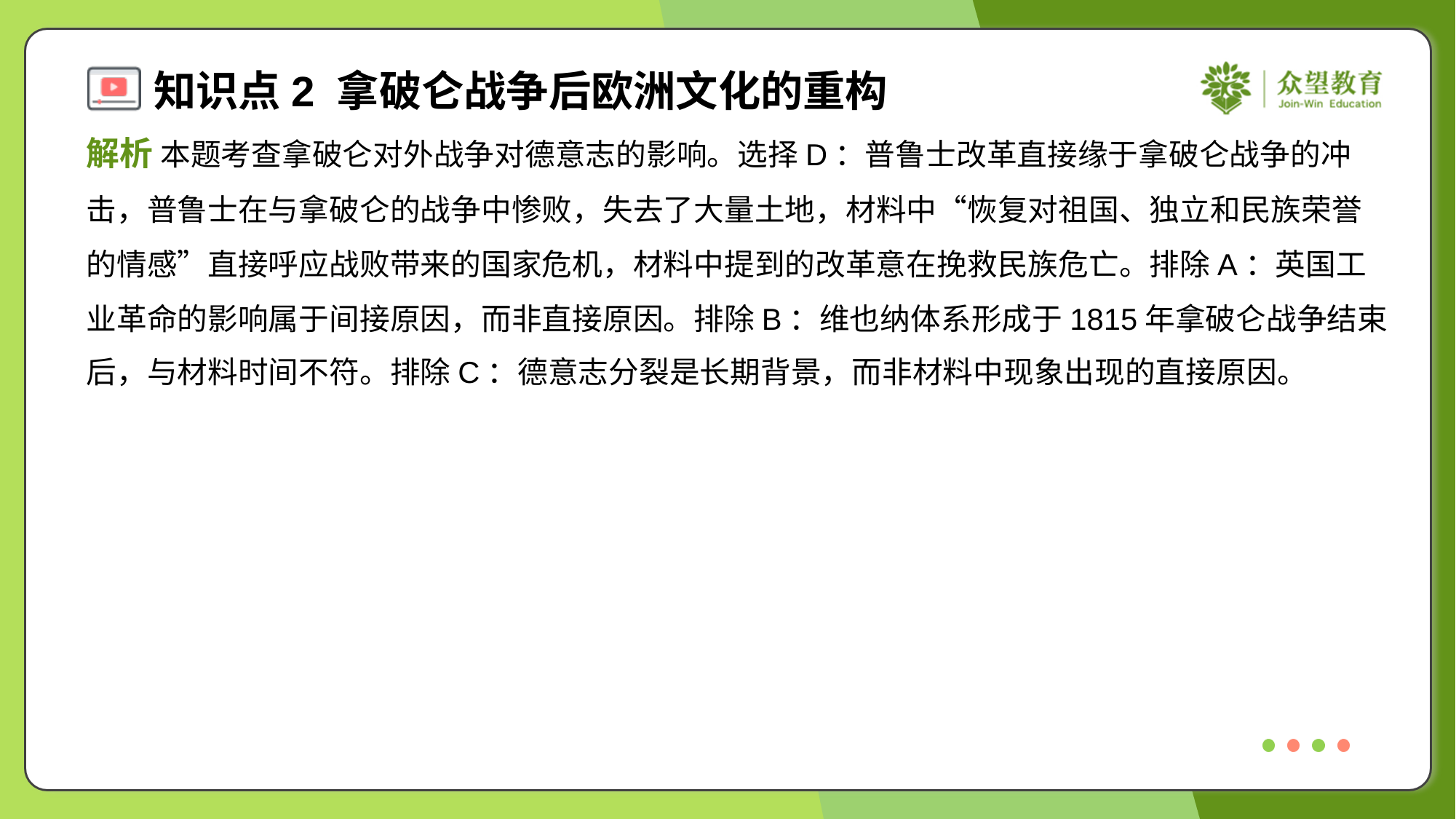

解析 本题考查拿破仑对外战争对德意志的影响。选择D：普鲁士改革直接缘于拿破仑战争的冲
击，普鲁士在与拿破仑的战争中惨败，失去了大量土地，材料中“恢复对祖国、独立和民族荣誉
的情感”直接呼应战败带来的国家危机，材料中提到的改革意在挽救民族危亡。排除A：英国工
业革命的影响属于间接原因，而非直接原因。排除B：维也纳体系形成于1815年拿破仑战争结束
后，与材料时间不符。排除C：德意志分裂是长期背景，而非材料中现象出现的直接原因。